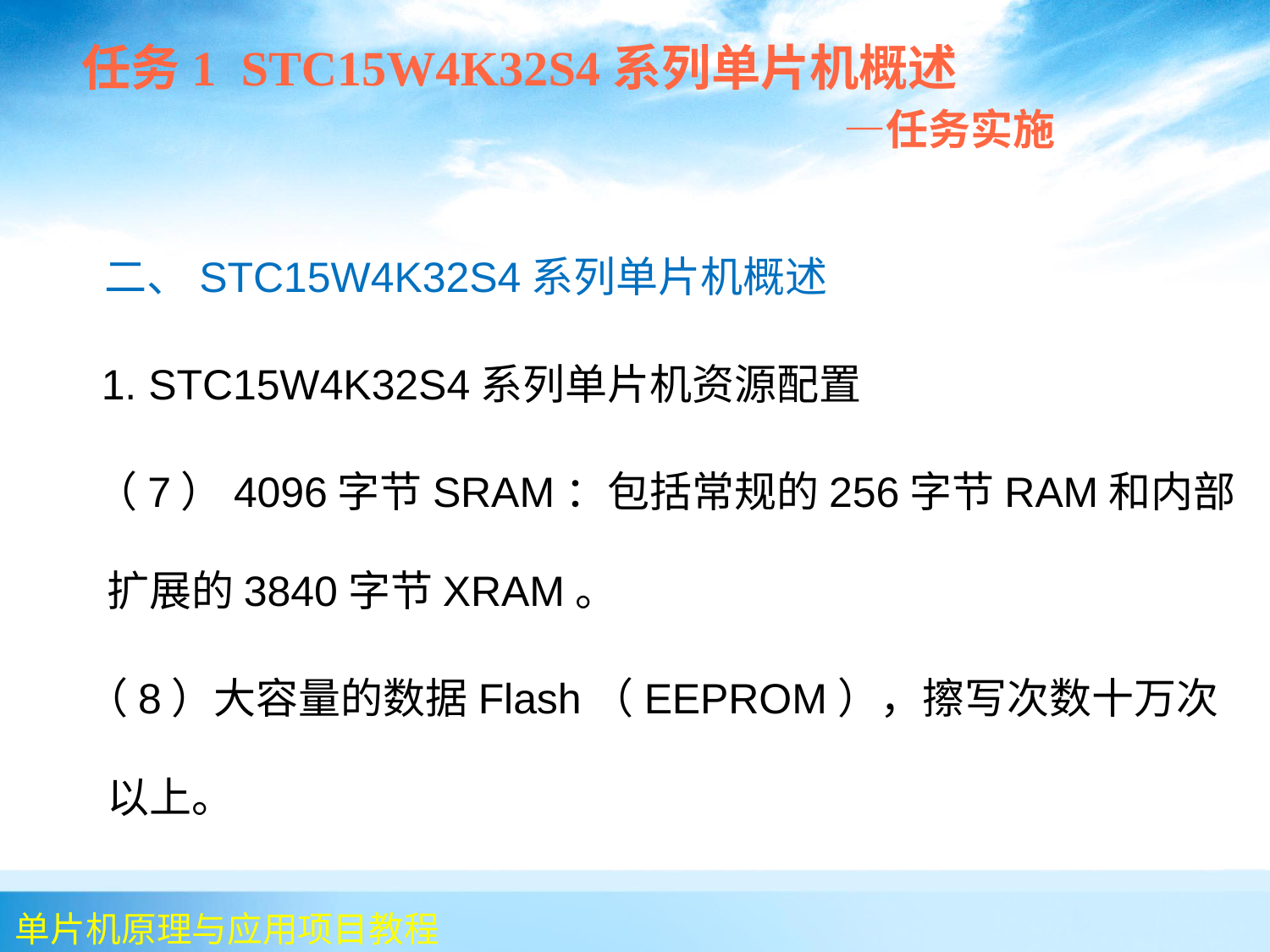

任务1  STC15W4K32S4系列单片机概述
                                                                        —任务实施
   二、STC15W4K32S4系列单片机概述
   1. STC15W4K32S4系列单片机资源配置
  （7）4096字节SRAM：包括常规的256字节RAM和内部扩展的3840字节XRAM。
 （8）大容量的数据Flash（EEPROM），擦写次数十万次以上。